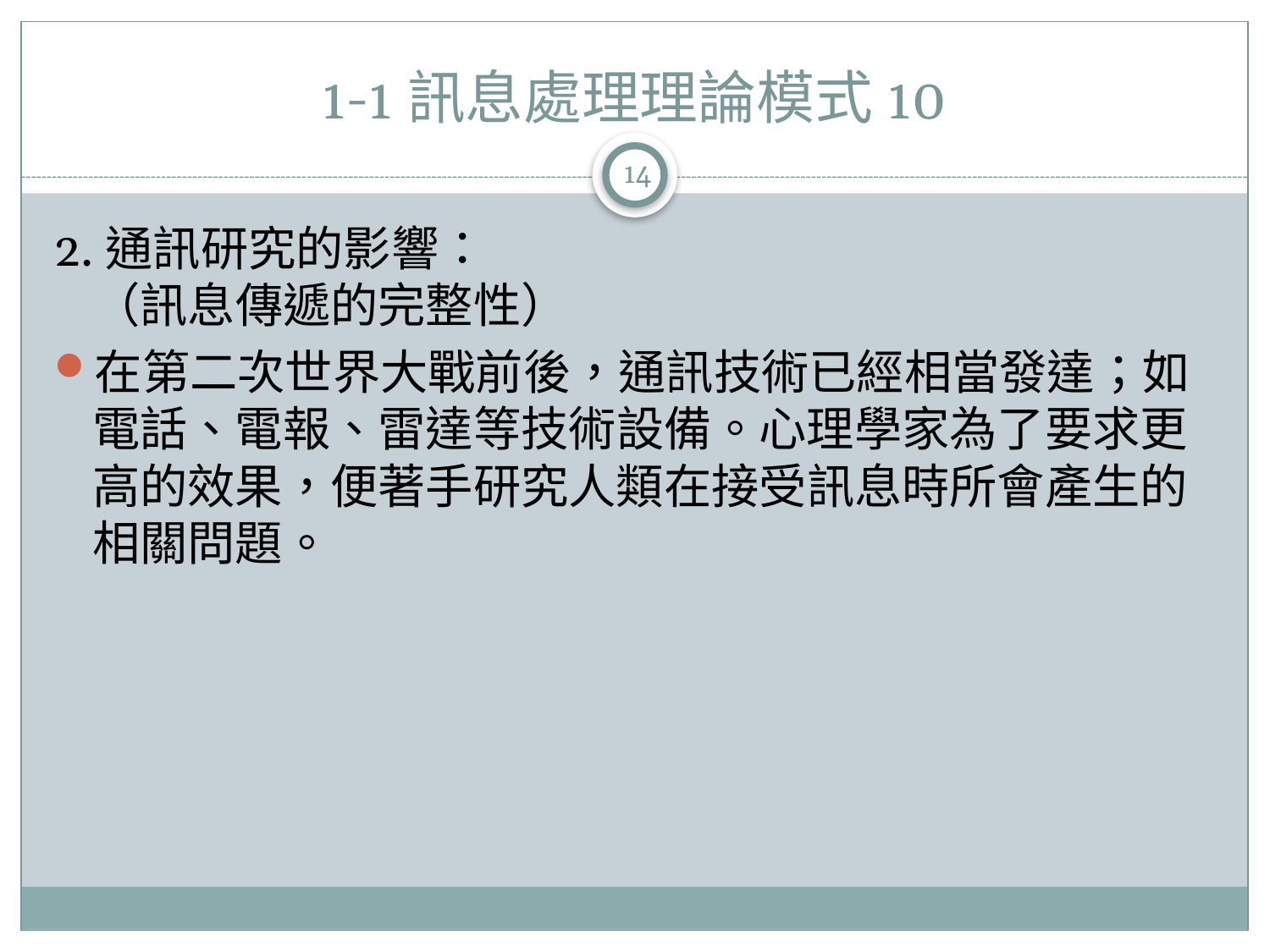

# 1-1訊息處理理論模式10
14
2.通訊研究的影響：
（訊息傳遞的完整性）
在第二次世界大戰前後，通訊技術已經相當發達；如電話、電報、雷達等技術設備。心理學家為了要求更高的效果，便著手研究人類在接受訊息時所會產生的相關問題。